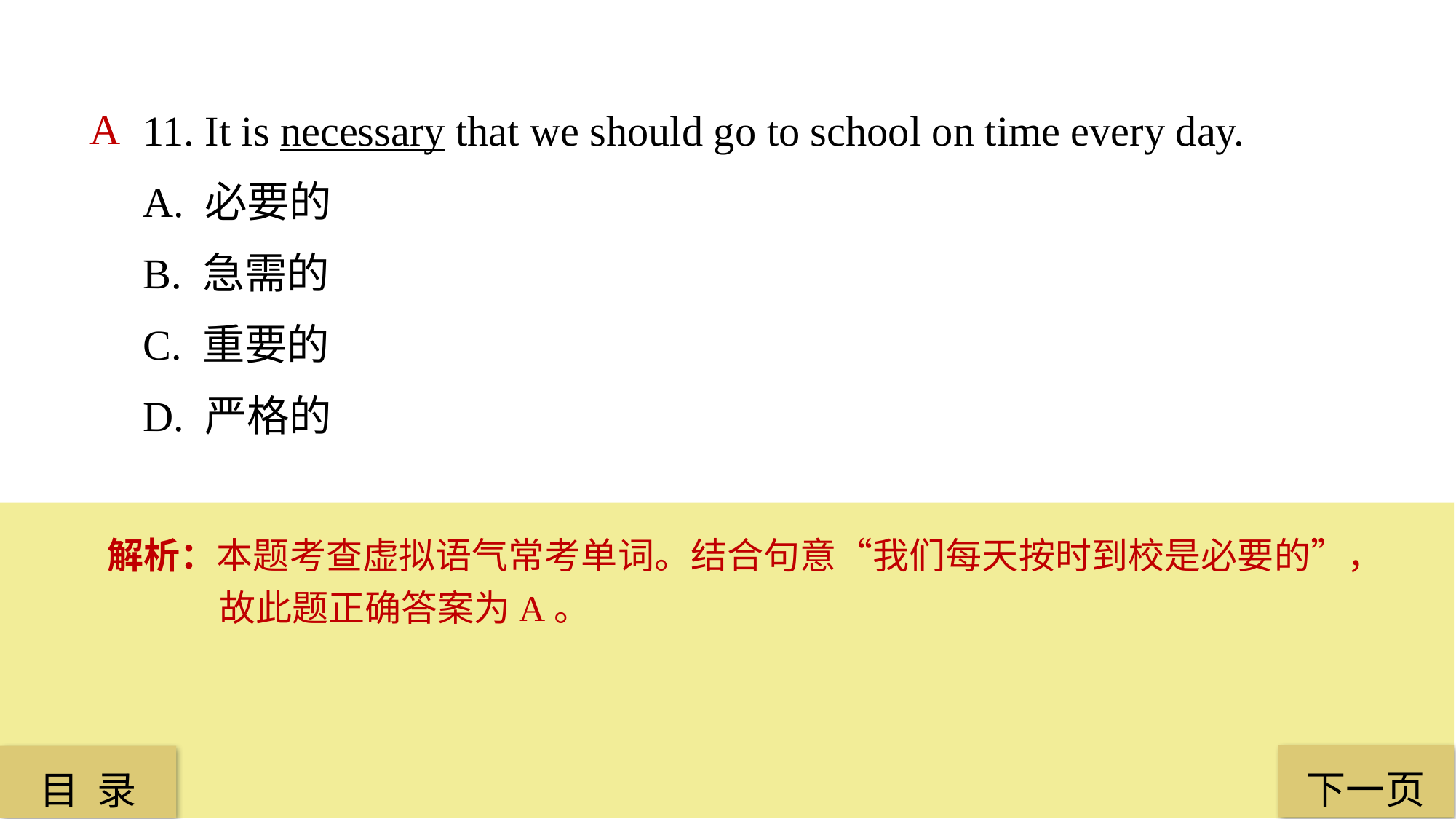

11. It is necessary that we should go to school on time every day.
A. 必要的
B. 急需的
C. 重要的
D. 严格的
A
解析：本题考查虚拟语气常考单词。结合句意“我们每天按时到校是必要的”，故此题正确答案为A。